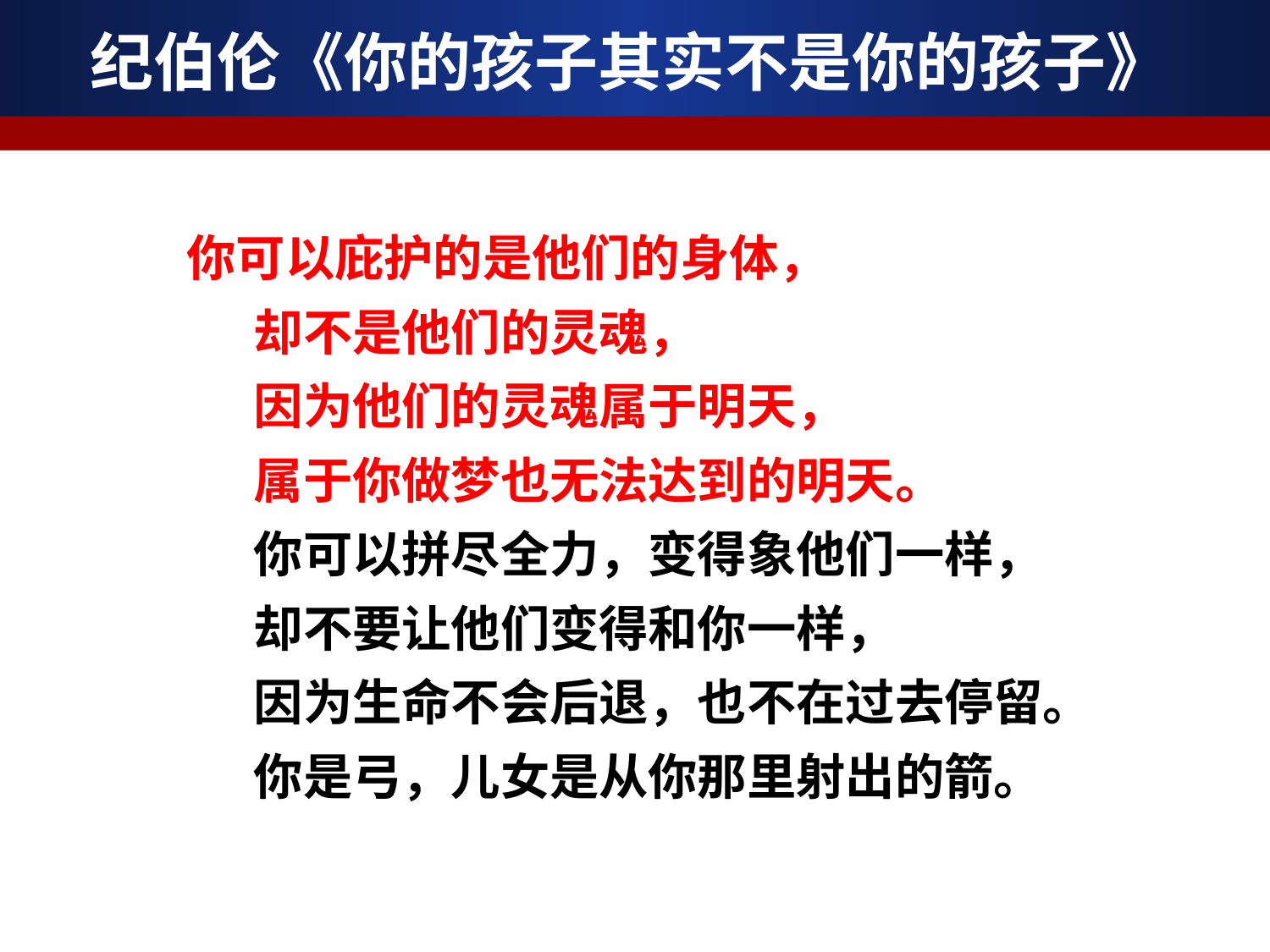

# 纪伯伦《你的孩子其实不是你的孩子》
      你可以庇护的是他们的身体，
　　却不是他们的灵魂，
　　因为他们的灵魂属于明天，
　　属于你做梦也无法达到的明天。
　　你可以拼尽全力，变得象他们一样，
　　却不要让他们变得和你一样，
　　因为生命不会后退，也不在过去停留。
　　你是弓，儿女是从你那里射出的箭。